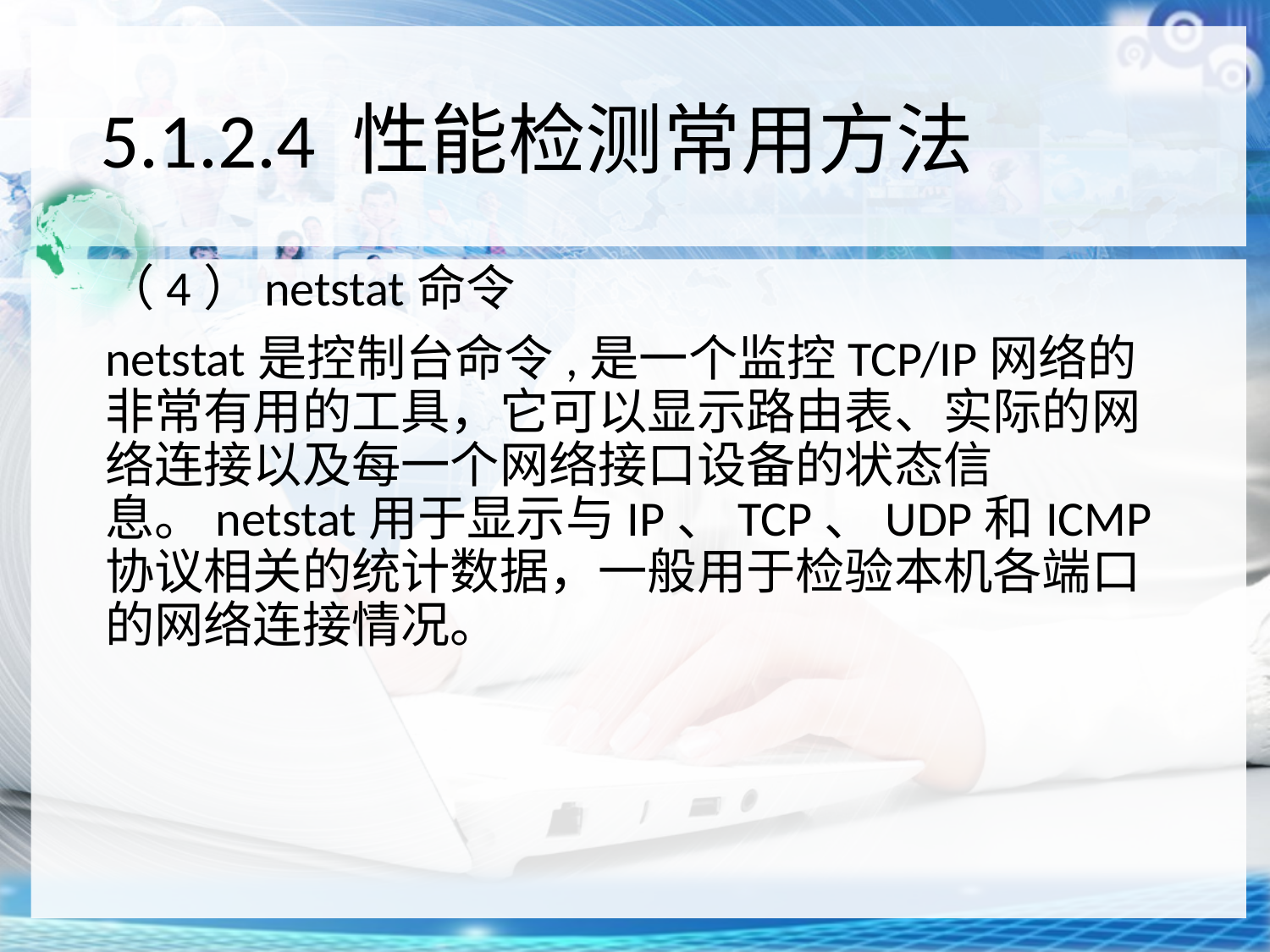

# 5.1.2.4 性能检测常用方法
（4）netstat命令
netstat是控制台命令,是一个监控TCP/IP网络的非常有用的工具，它可以显示路由表、实际的网络连接以及每一个网络接口设备的状态信息。netstat用于显示与IP、TCP、UDP和ICMP协议相关的统计数据，一般用于检验本机各端口的网络连接情况。